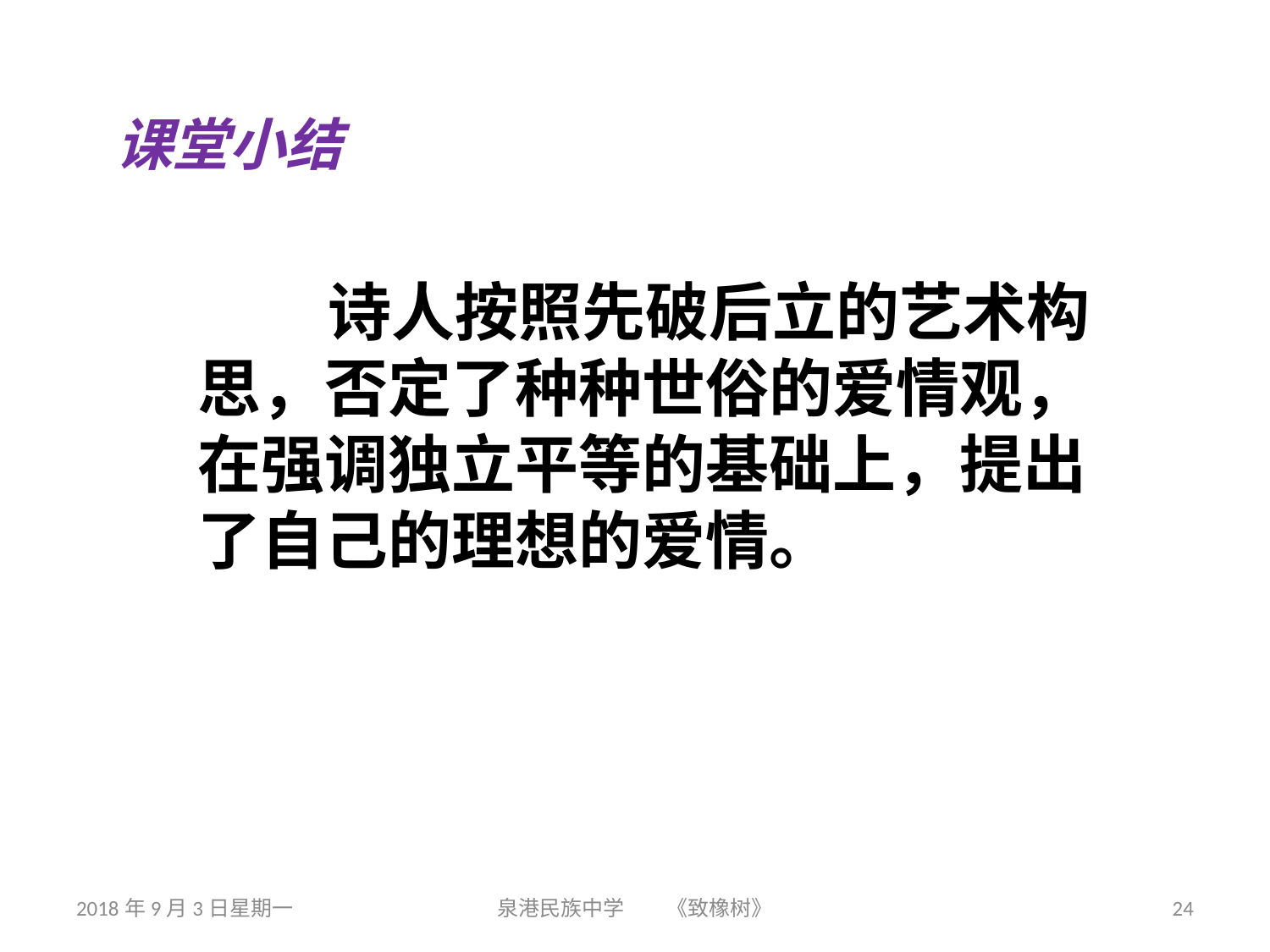

课堂小结
        诗人按照先破后立的艺术构思，否定了种种世俗的爱情观，在强调独立平等的基础上，提出了自己的理想的爱情。
2018年9月3日星期一
泉港民族中学         《致橡树》
24